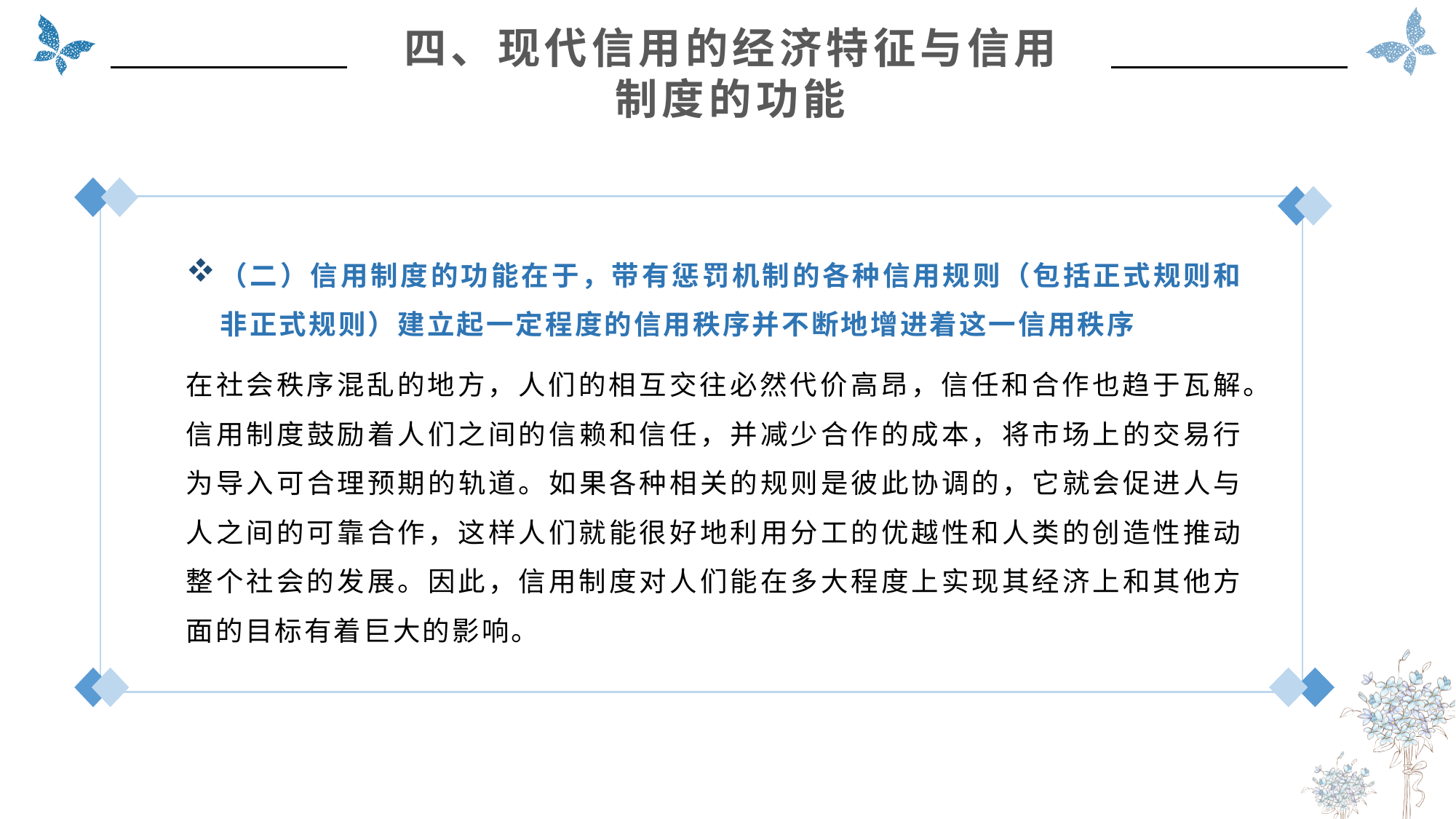

四、现代信用的经济特征与信用
制度的功能

（二）信用制度的功能在于，带有惩罚机制的各种信用规则（包括正式规则和非正式规则）建立起一定程度的信用秩序并不断地增进着这一信用秩序
在社会秩序混乱的地方，人们的相互交往必然代价高昂，信任和合作也趋于瓦解。信用制度鼓励着人们之间的信赖和信任，并减少合作的成本，将市场上的交易行为导入可合理预期的轨道。如果各种相关的规则是彼此协调的，它就会促进人与人之间的可靠合作，这样人们就能很好地利用分工的优越性和人类的创造性推动整个社会的发展。因此，信用制度对人们能在多大程度上实现其经济上和其他方面的目标有着巨大的影响。